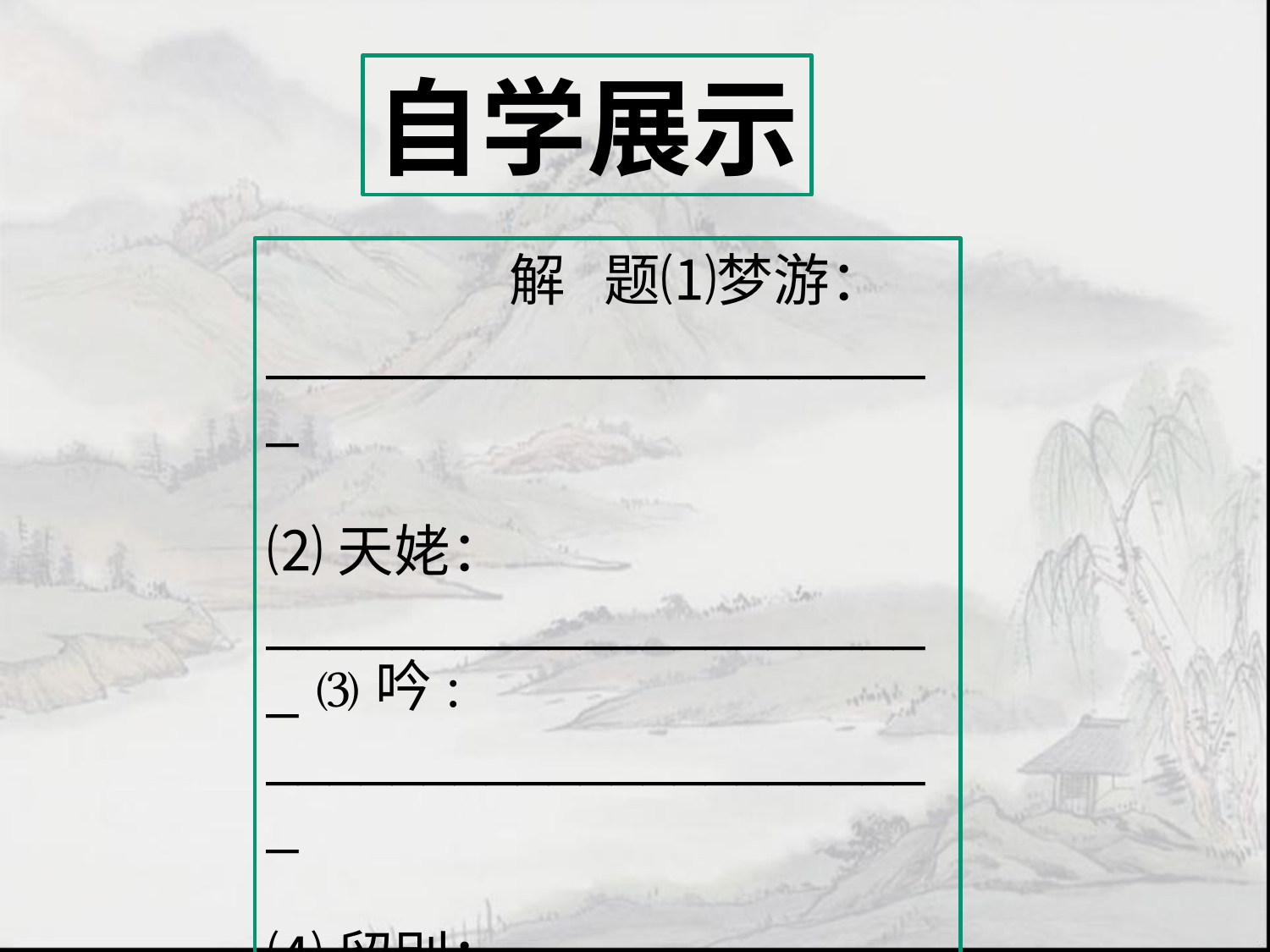

自学展示
                  解   题⑴梦游：______________________

⑵天姥：______________________ ⑶吟:   ______________________

⑷留别：______________________